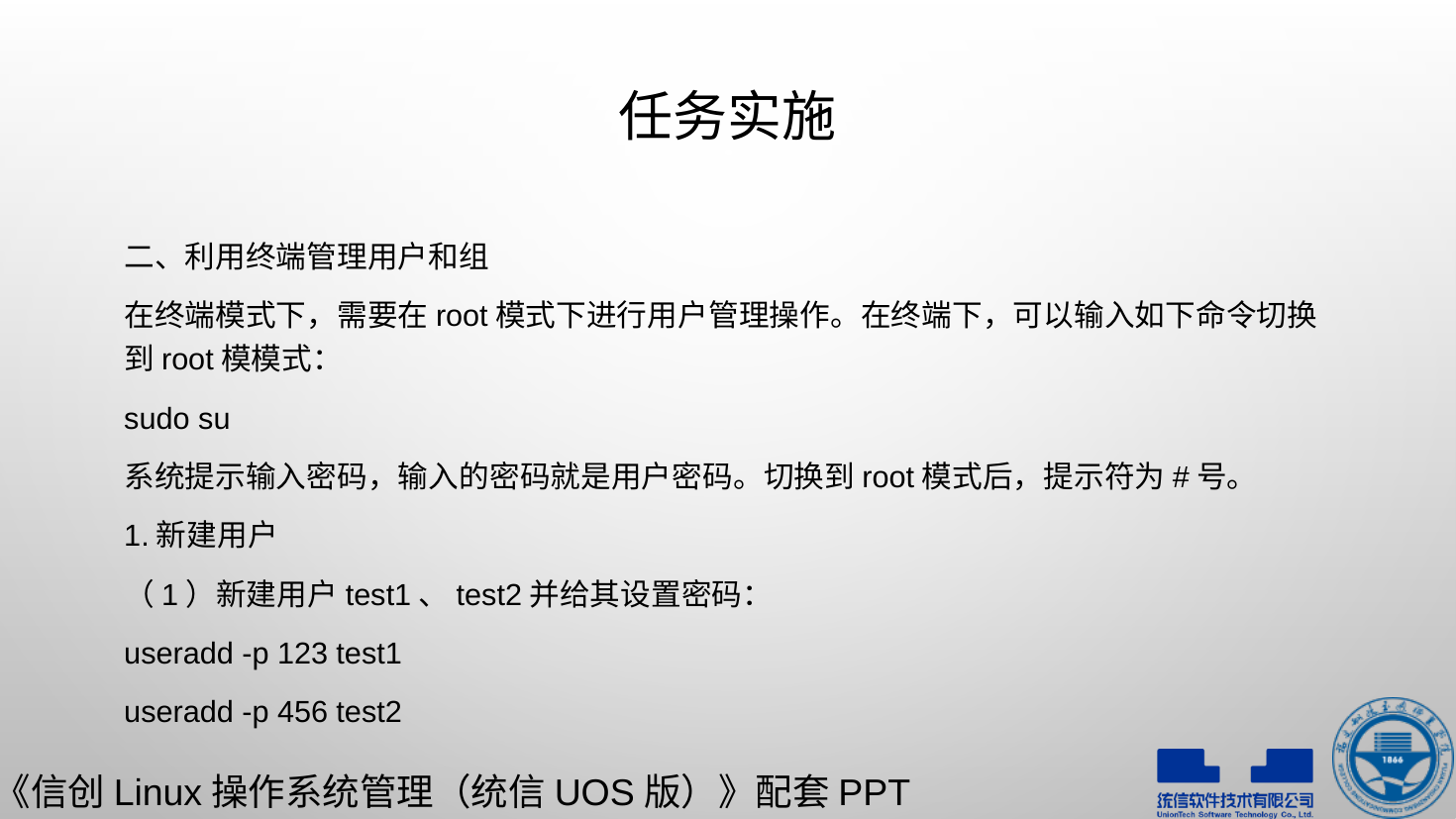

# 任务实施
二、利用终端管理用户和组
在终端模式下，需要在root模式下进行用户管理操作。在终端下，可以输入如下命令切换到root模模式：
sudo su
系统提示输入密码，输入的密码就是用户密码。切换到root模式后，提示符为#号。
1.新建用户
（1）新建用户test1、test2并给其设置密码：
useradd -p 123 test1
useradd -p 456 test2